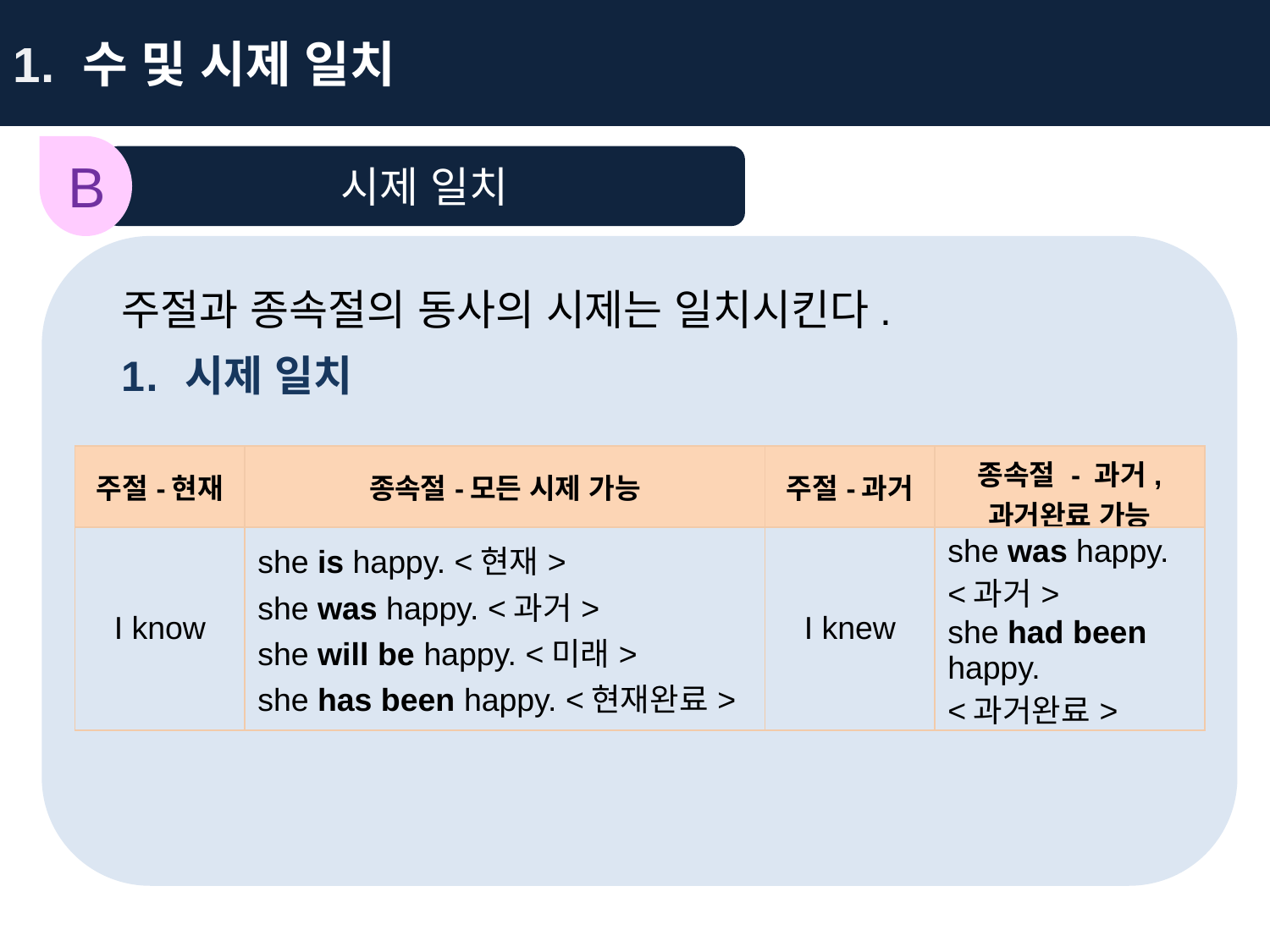

1. 수 및 시제 일치

B
시제 일치
주절과 종속절의 동사의 시제는 일치시킨다.
시제 일치

| 주절-현재 | 종속절-모든 시제 가능 | 주절-과거 | 종속절 - 과거, 과거완료 가능 |
| --- | --- | --- | --- |
| I know | she is happy. <현재> she was happy. <과거> she will be happy. <미래> she has been happy. <현재완료> | I knew | she was happy. <과거> she had been happy. <과거완료> |